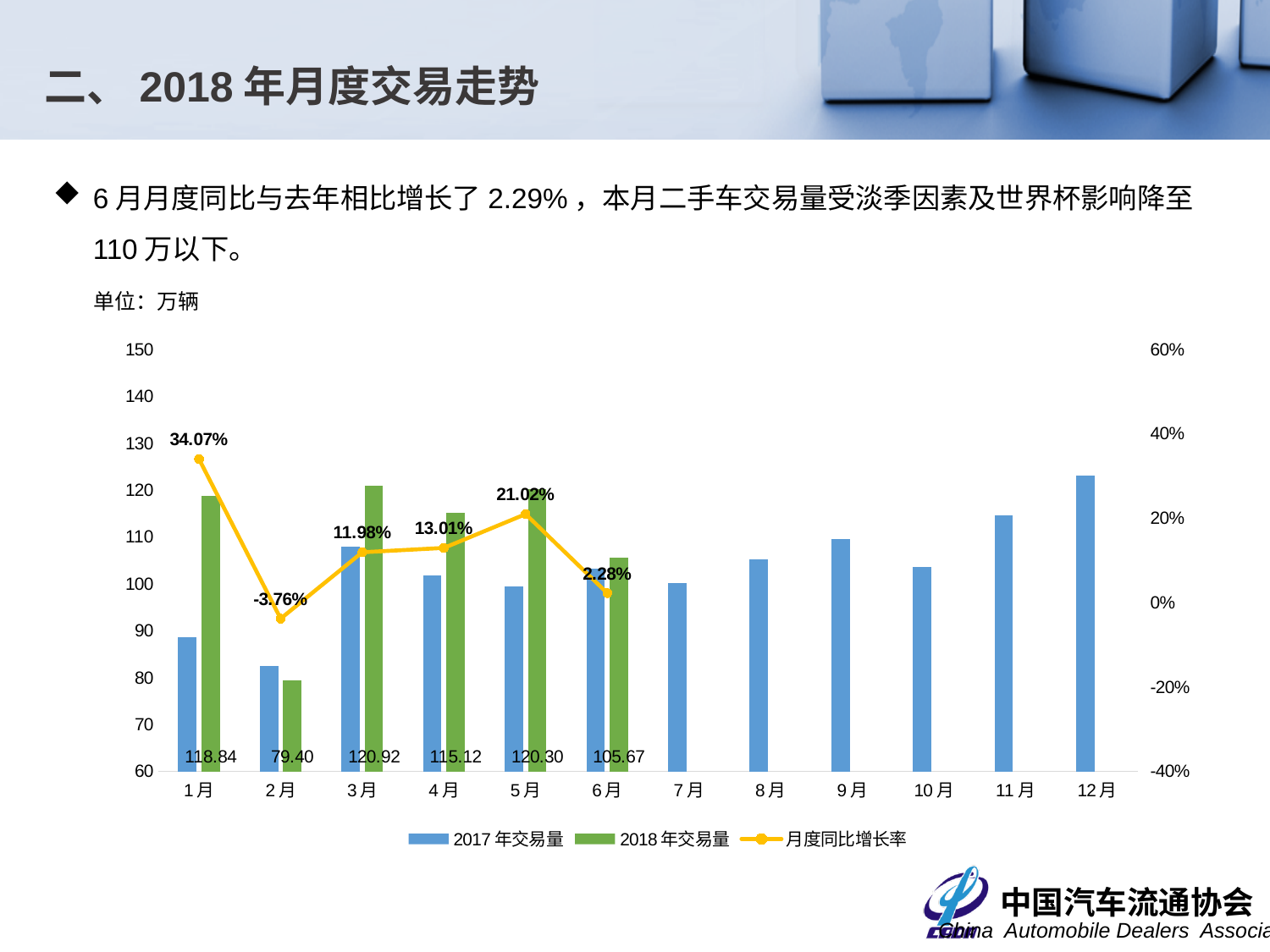

二、2018年月度交易走势
6月月度同比与去年相比增长了2.29%，本月二手车交易量受淡季因素及世界杯影响降至110万以下。
单位：万辆

[unsupported chart]